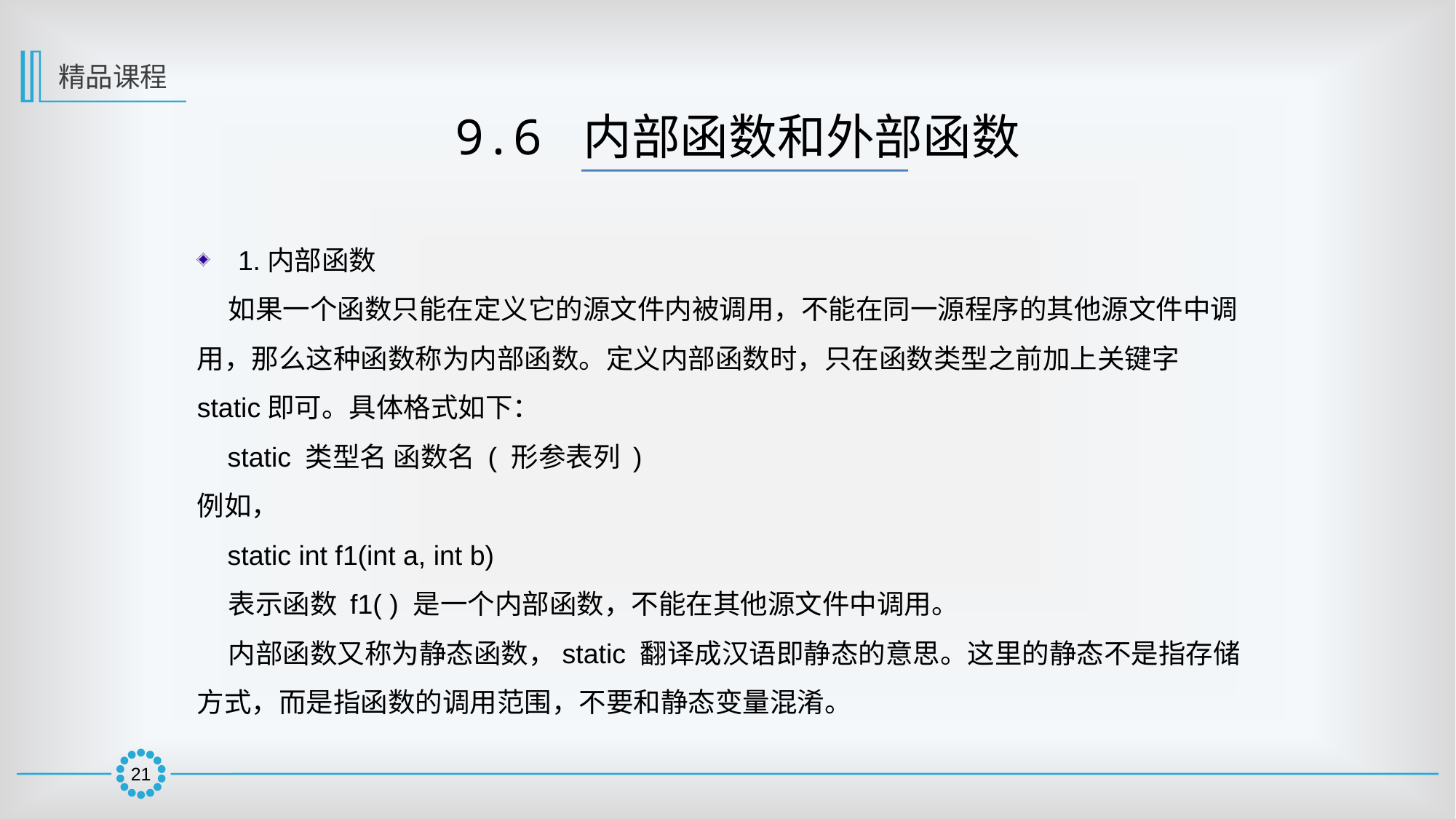

精品课程
9.6 内部函数和外部函数

1.内部函数
    如果一个函数只能在定义它的源文件内被调用，不能在同一源程序的其他源文件中调用，那么这种函数称为内部函数。定义内部函数时，只在函数类型之前加上关键字 static即可。具体格式如下：
    static 类型名 函数名 ( 形参表列 )
例如，
    static int f1(int a, int b)
    表示函数 f1( ) 是一个内部函数，不能在其他源文件中调用。
    内部函数又称为静态函数，static 翻译成汉语即静态的意思。这里的静态不是指存储方式，而是指函数的调用范围，不要和静态变量混淆。

21